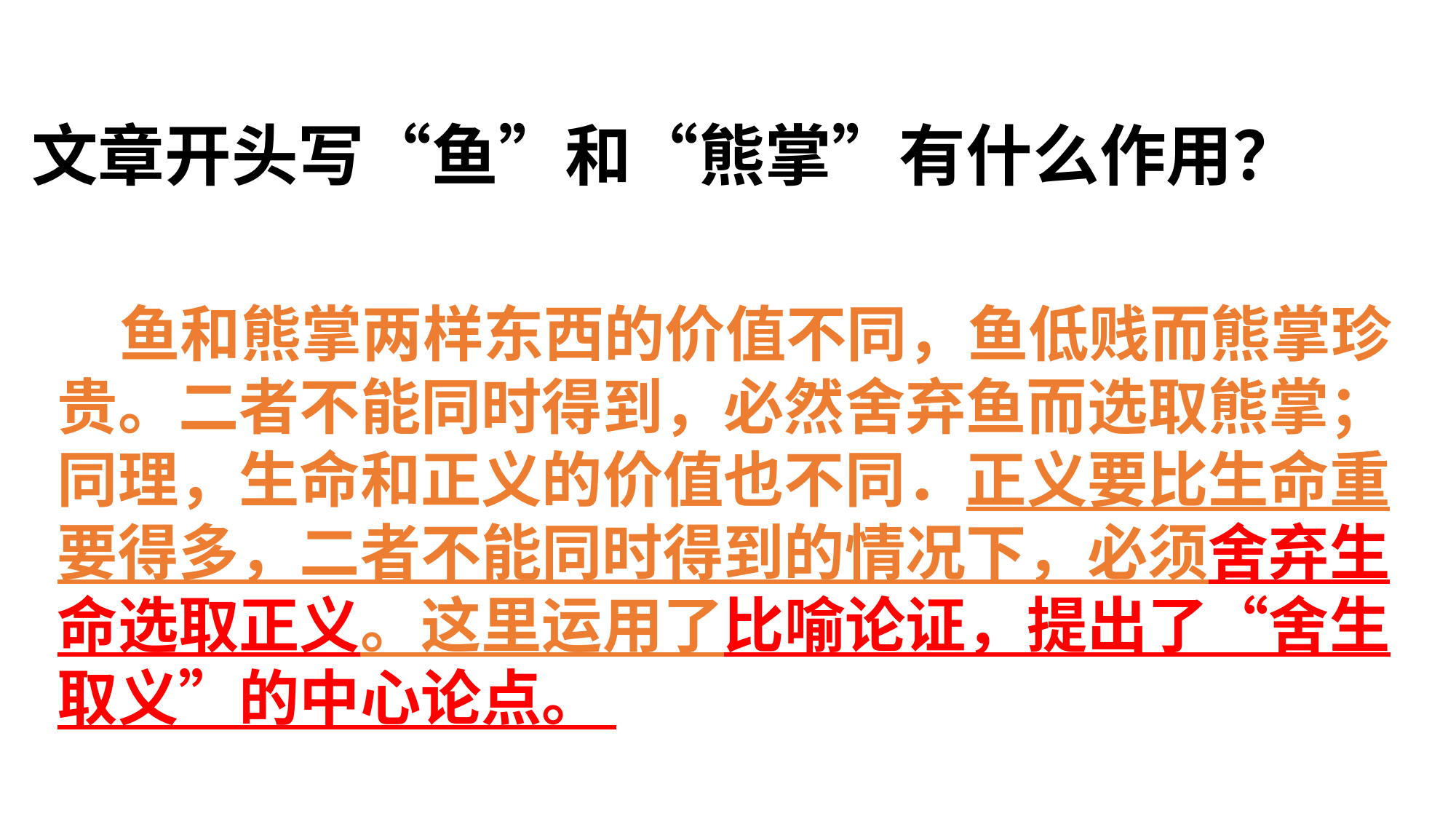

文章开头写“鱼”和“熊掌”有什么作用？
    鱼和熊掌两样东西的价值不同，鱼低贱而熊掌珍贵。二者不能同时得到，必然舍弃鱼而选取熊掌；同理，生命和正义的价值也不同．正义要比生命重要得多，二者不能同时得到的情况下，必须舍弃生命选取正义。这里运用了比喻论证，提出了“舍生取义”的中心论点。